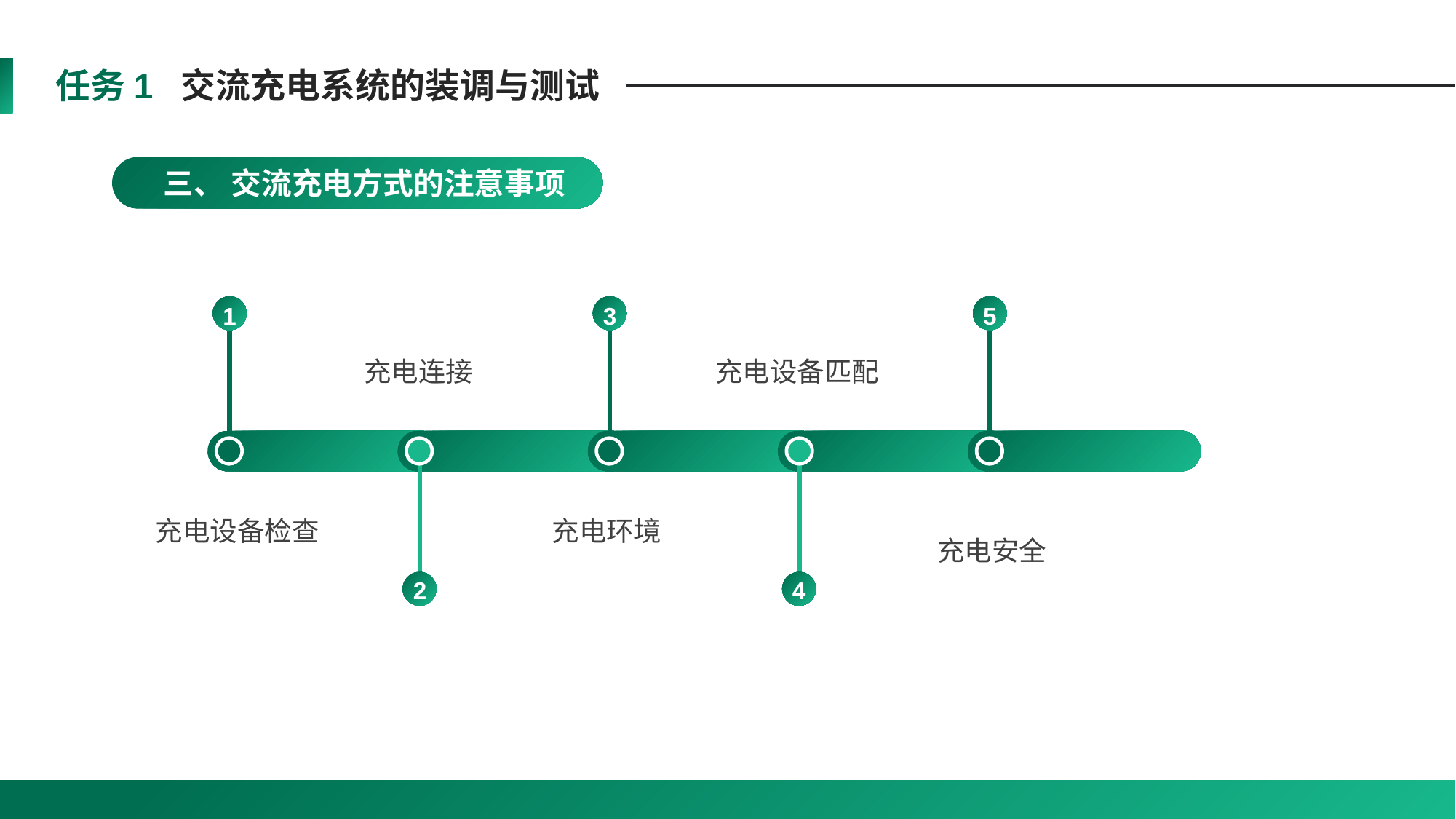

任务1  交流充电系统的装调与测试
 三、 交流充电方式的注意事项
1
3
5

充电连接
充电设备匹配

充电环境
充电设备检查
充电安全
2
4